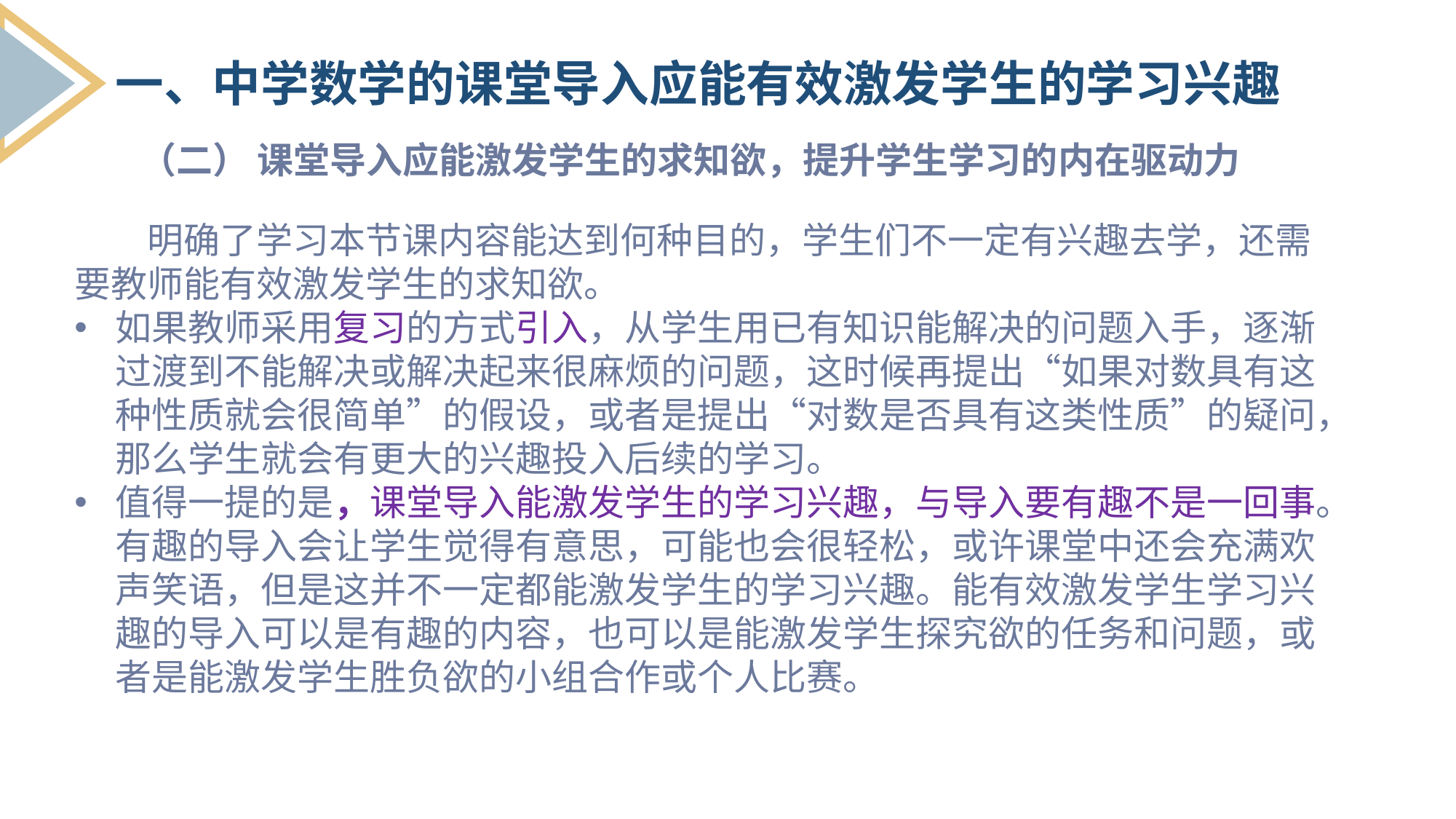

一、中学数学的课堂导入应能有效激发学生的学习兴趣
        （二） 课堂导入应能激发学生的求知欲，提升学生学习的内在驱动力

明确了学习本节课内容能达到何种目的，学生们不一定有兴趣去学，还需要教师能有效激发学生的求知欲。
如果教师采用复习的方式引入，从学生用已有知识能解决的问题入手，逐渐过渡到不能解决或解决起来很麻烦的问题，这时候再提出“如果对数具有这种性质就会很简单”的假设，或者是提出“对数是否具有这类性质”的疑问，那么学生就会有更大的兴趣投入后续的学习。
值得一提的是，课堂导入能激发学生的学习兴趣，与导入要有趣不是一回事。有趣的导入会让学生觉得有意思，可能也会很轻松，或许课堂中还会充满欢声笑语，但是这并不一定都能激发学生的学习兴趣。能有效激发学生学习兴趣的导入可以是有趣的内容，也可以是能激发学生探究欲的任务和问题，或者是能激发学生胜负欲的小组合作或个人比赛。